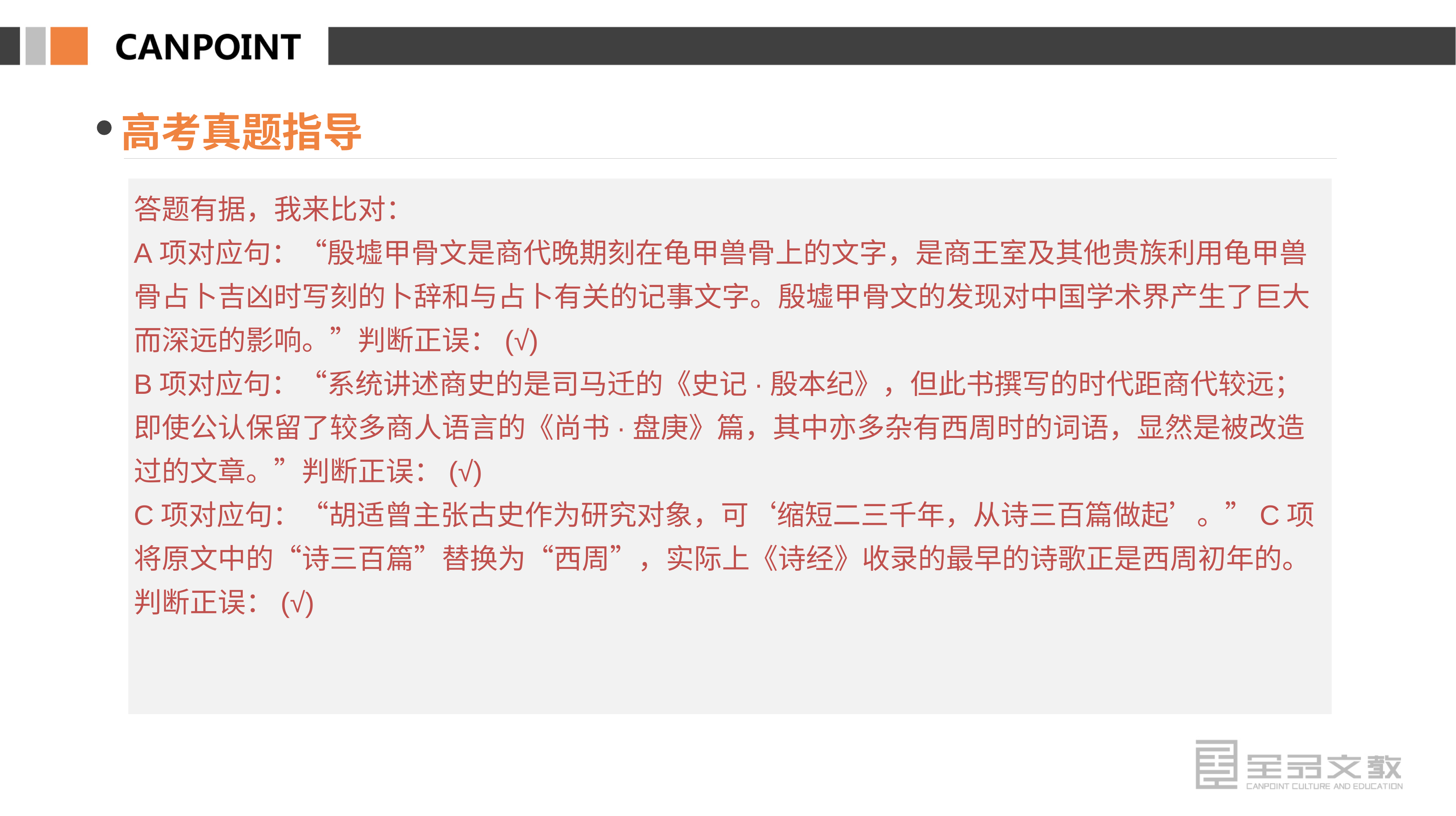

高考真题指导

答题有据，我来比对：
A项对应句：“殷墟甲骨文是商代晚期刻在龟甲兽骨上的文字，是商王室及其他贵族利用龟甲兽骨占卜吉凶时写刻的卜辞和与占卜有关的记事文字。殷墟甲骨文的发现对中国学术界产生了巨大而深远的影响。”判断正误：(√)
B项对应句：“系统讲述商史的是司马迁的《史记·殷本纪》，但此书撰写的时代距商代较远；即使公认保留了较多商人语言的《尚书·盘庚》篇，其中亦多杂有西周时的词语，显然是被改造过的文章。”判断正误：(√)
C项对应句：“胡适曾主张古史作为研究对象，可‘缩短二三千年，从诗三百篇做起’。”C项将原文中的“诗三百篇”替换为“西周”，实际上《诗经》收录的最早的诗歌正是西周初年的。判断正误：(√)